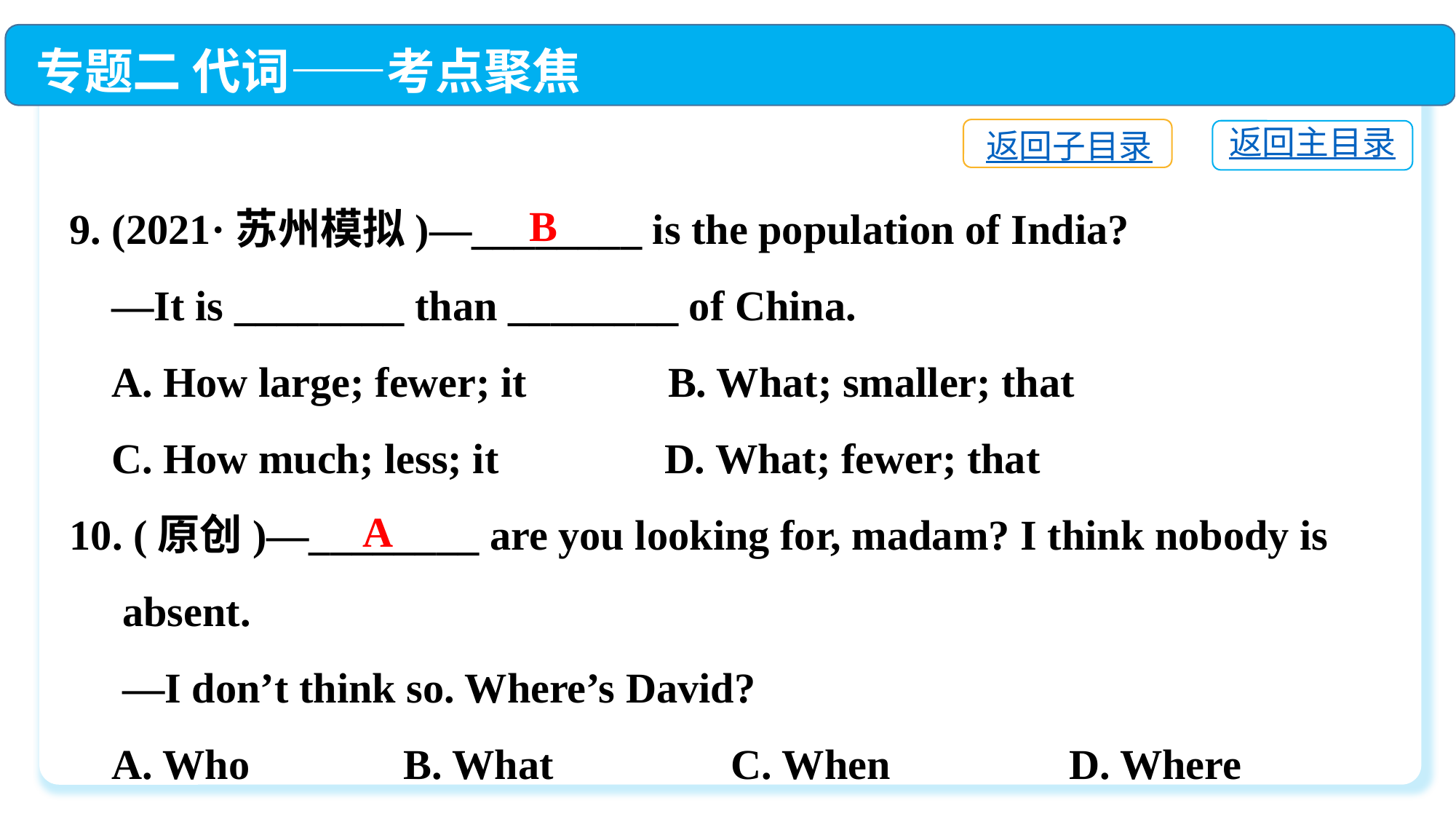

专题二 代词——考点聚焦

返回子目录
返回主目录
9. (2021·苏州模拟)—________ is the population of India?
    —It is ________ than ________ of China.
    A. How large; fewer; it	     B. What; smaller; that
    C. How much; less; it	               D. What; fewer; that
10. (原创)—________ are you looking for, madam? I think nobody is
     absent.
     —I don’t think so. Where’s David?
    A. Who	           B. What	           C. When	            D. Where
B

A